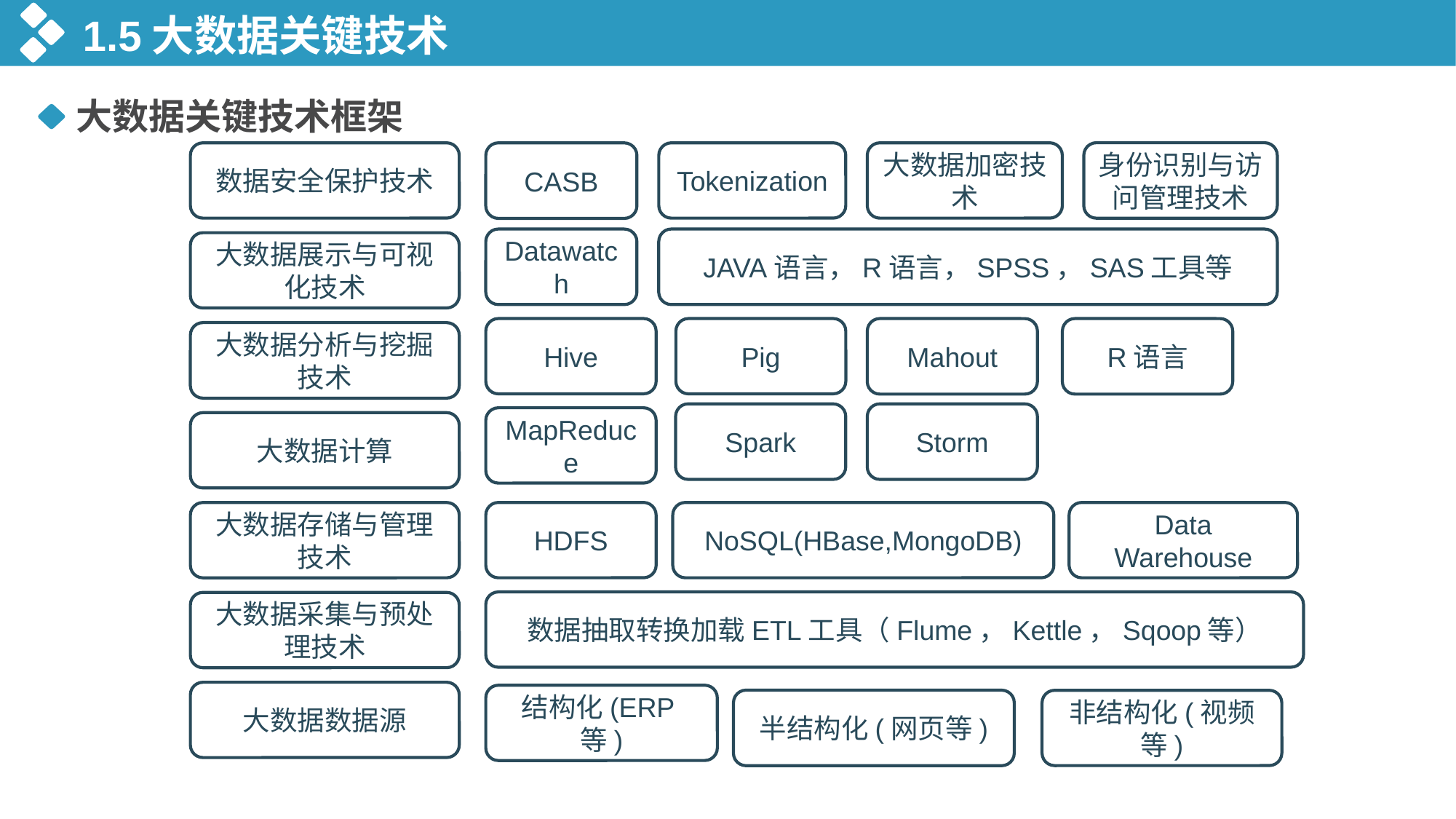

1.5大数据关键技术
大数据关键技术框架

身份识别与访问管理技术
数据安全保护技术
CASB
Tokenization
大数据加密技术
Datawatch
JAVA语言，R语言，SPSS，SAS工具等
大数据展示与可视化技术
Hive
Pig
Mahout
R语言
大数据分析与挖掘技术
Spark
Storm
MapReduce
大数据计算
HDFS
NoSQL(HBase,MongoDB)
Data Warehouse
大数据存储与管理技术
数据抽取转换加载ETL工具（Flume，Kettle，Sqoop等）
大数据采集与预处理技术
大数据数据源
结构化(ERP等)
半结构化(网页等)
非结构化(视频等)